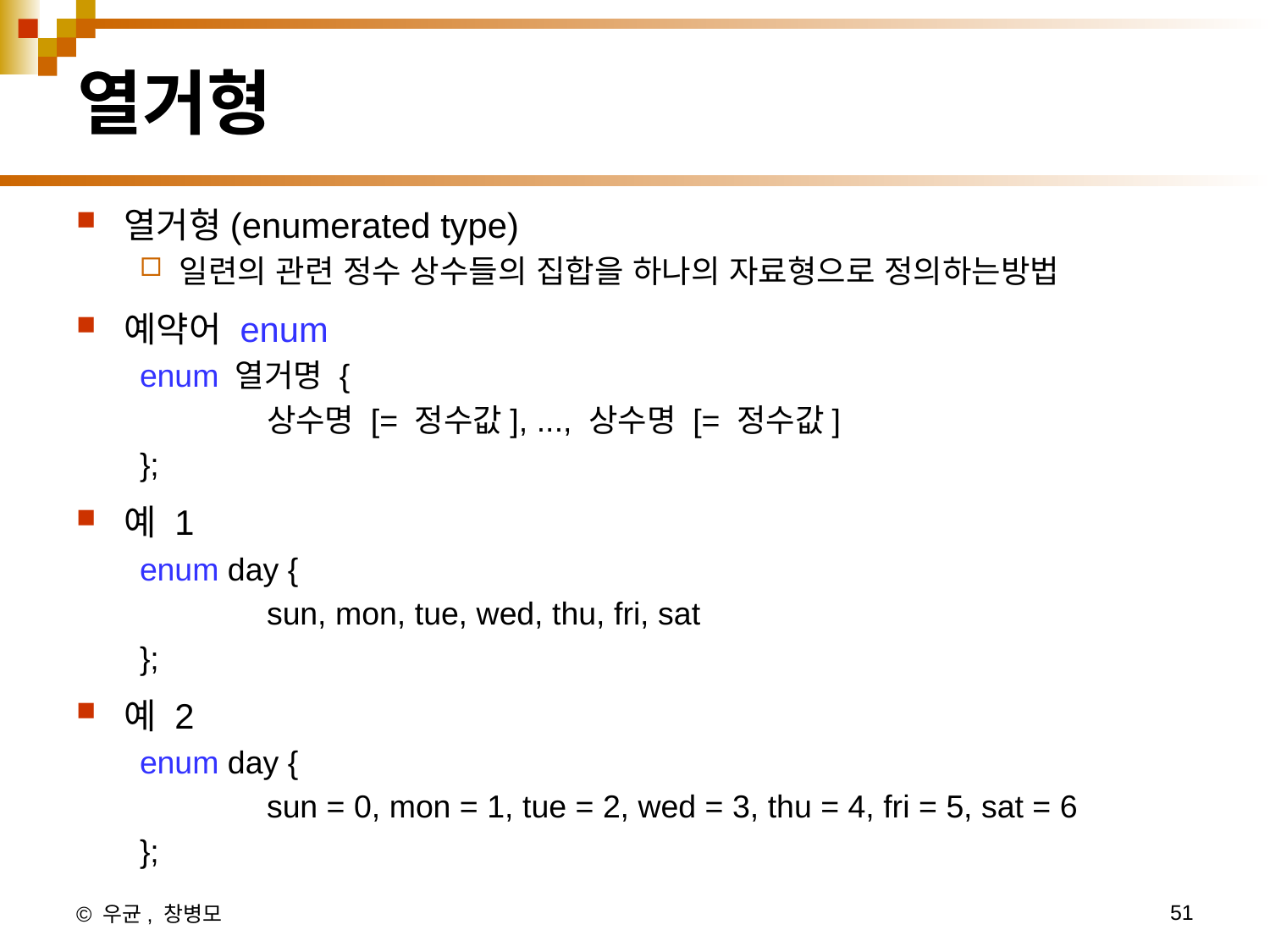

# 열거형
열거형(enumerated type)
일련의 관련 정수 상수들의 집합을 하나의 자료형으로 정의하는방법
예약어 enum
enum 열거명 {
	상수명 [= 정수값], ..., 상수명 [= 정수값]
};
예 1
enum day {
	sun, mon, tue, wed, thu, fri, sat
};
예 2
enum day {
	sun = 0, mon = 1, tue = 2, wed = 3, thu = 4, fri = 5, sat = 6
};
© 우균, 창병모
51